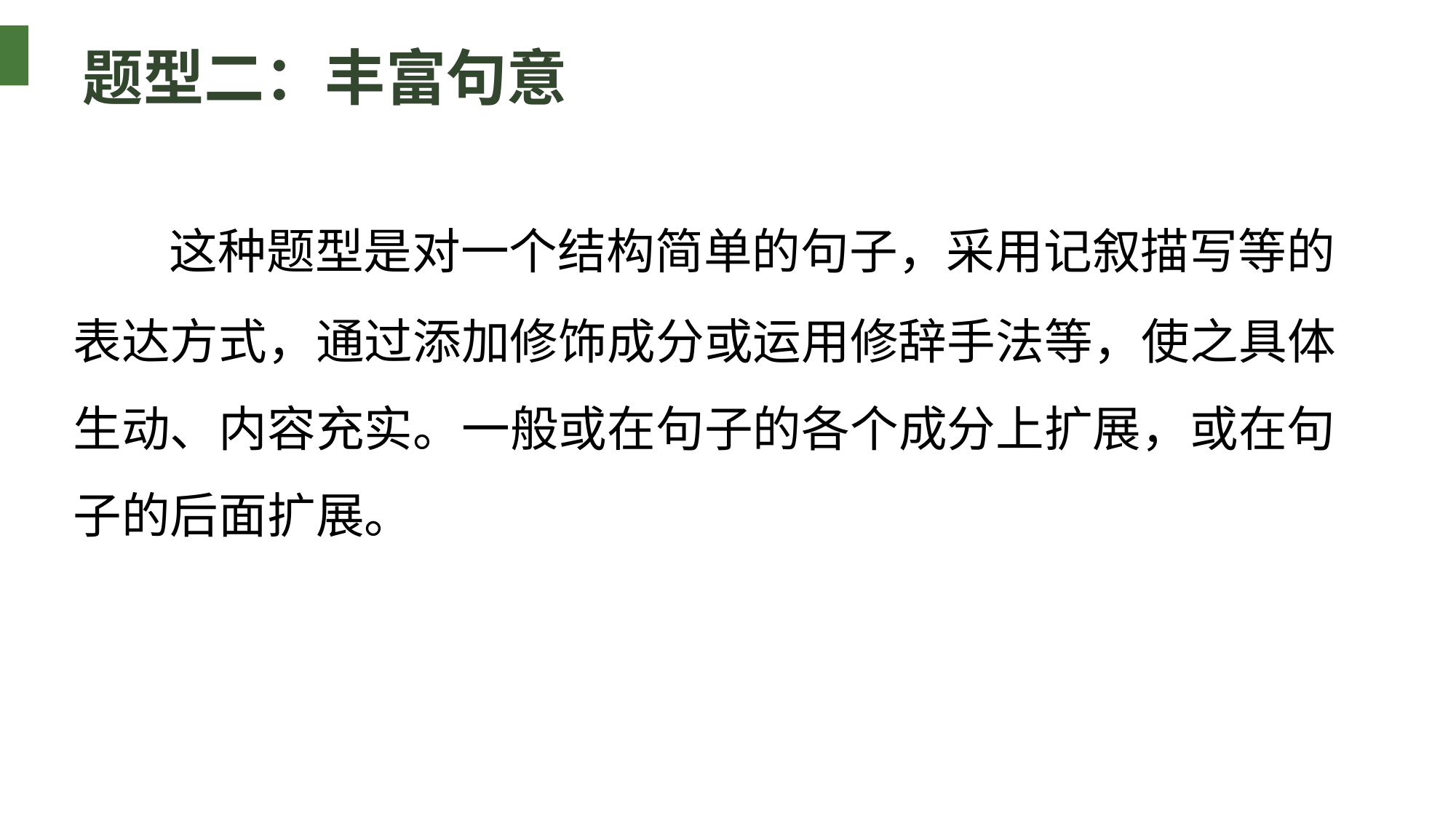

题型二：丰富句意
      这种题型是对一个结构简单的句子，采用记叙描写等的表达方式，通过添加修饰成分或运用修辞手法等，使之具体生动、内容充实。一般或在句子的各个成分上扩展，或在句子的后面扩展。